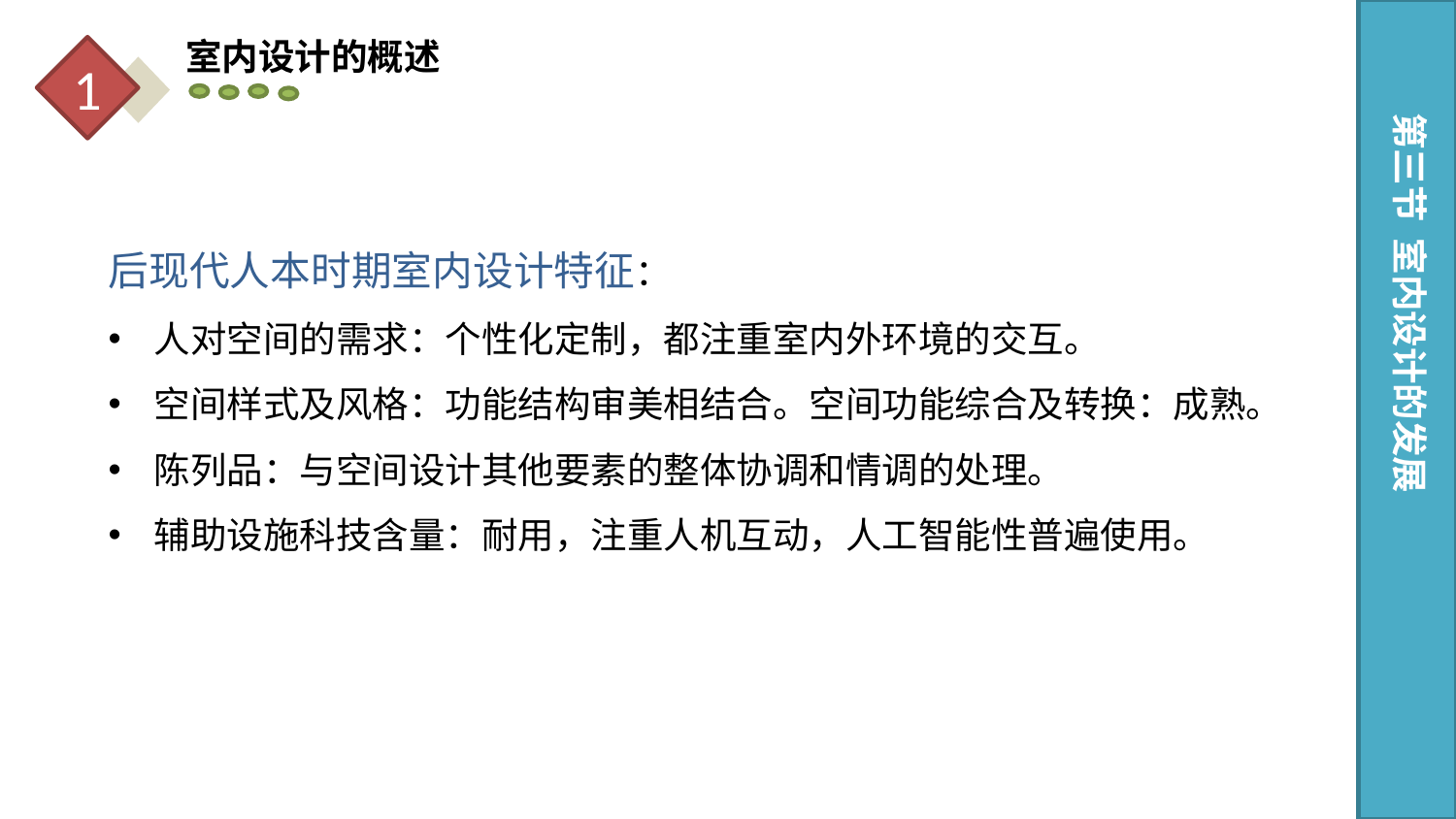

室内设计的概述
1

第三节  室内设计的发展
后现代人本时期室内设计特征：
人对空间的需求：个性化定制，都注重室内外环境的交互。
空间样式及风格：功能结构审美相结合。空间功能综合及转换：成熟。
陈列品：与空间设计其他要素的整体协调和情调的处理。
辅助设施科技含量：耐用，注重人机互动，人工智能性普遍使用。